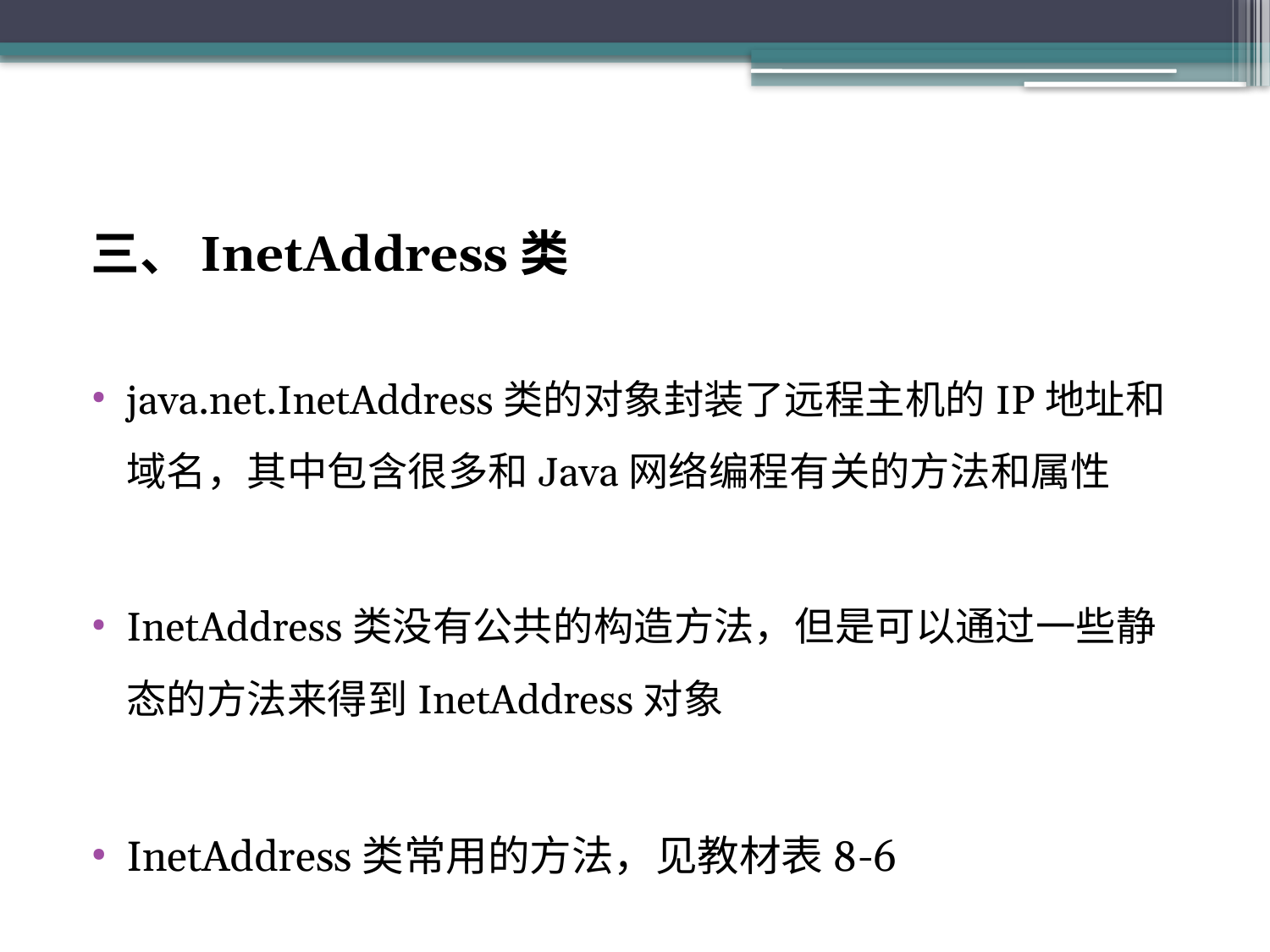

#
三、InetAddress类

java.net.InetAddress类的对象封装了远程主机的IP地址和域名，其中包含很多和Java网络编程有关的方法和属性

InetAddress类没有公共的构造方法，但是可以通过一些静态的方法来得到InetAddress对象

InetAddress类常用的方法，见教材表8-6